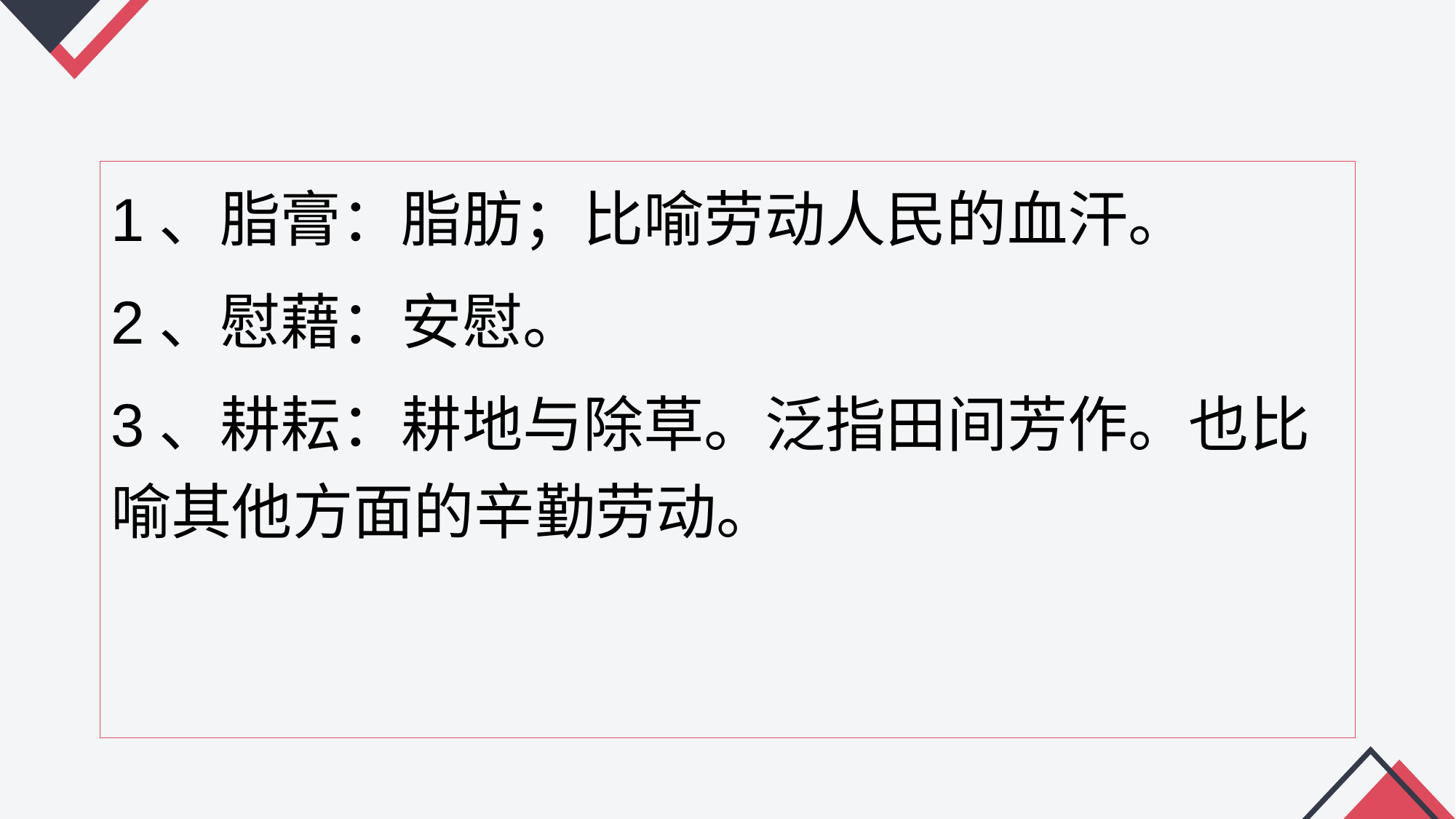

#
1、脂膏：脂肪；比喻劳动人民的血汗。
2、慰藉：安慰。
3、耕耘：耕地与除草。泛指田间芳作。也比喻其他方面的辛勤劳动。